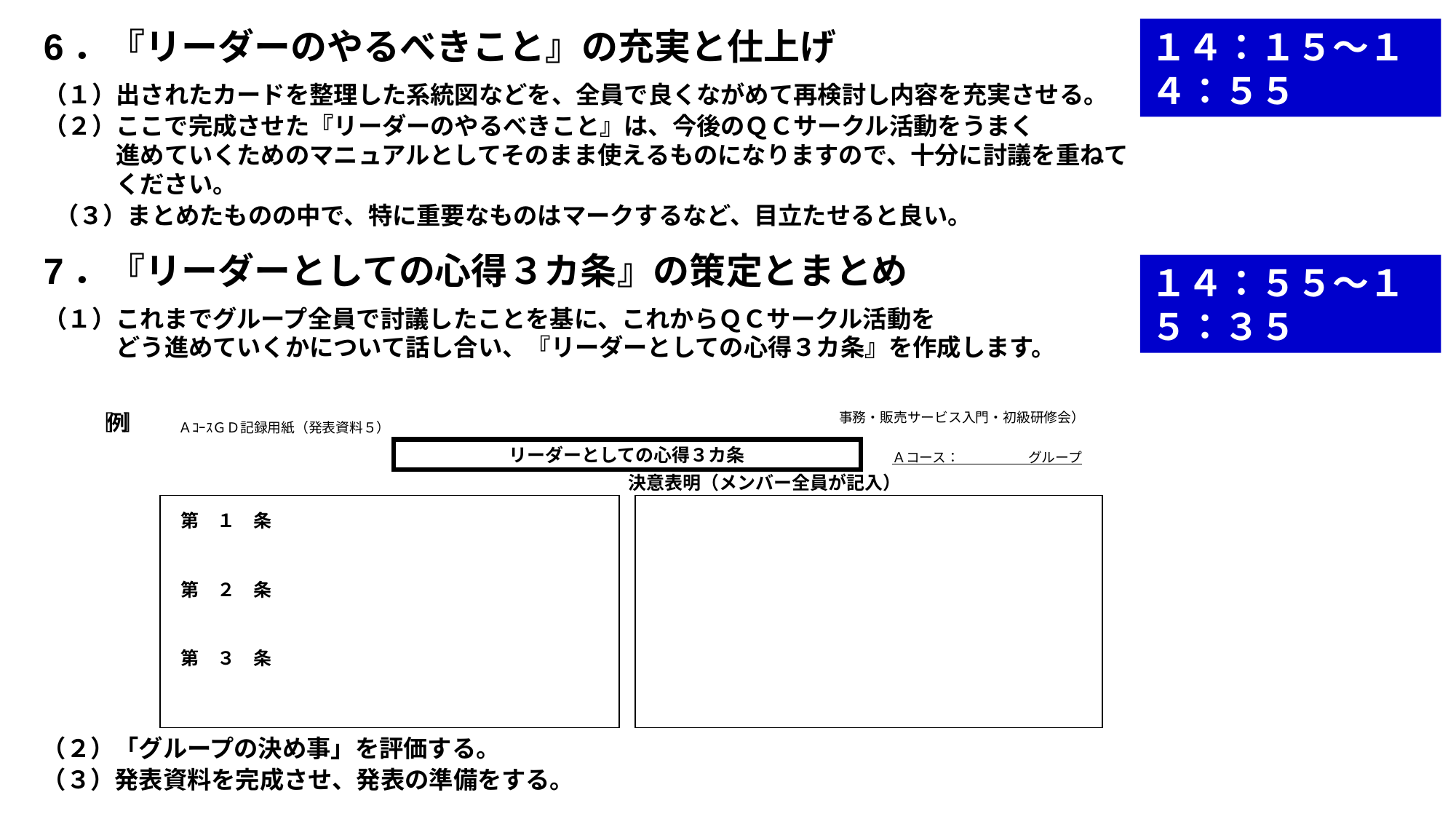

6．『リーダーのやるべきこと』の充実と仕上げ
（１）出されたカードを整理した系統図などを、全員で良くながめて再検討し内容を充実させる。
（２）ここで完成させた『リーダーのやるべきこと』は、今後のＱＣサークル活動をうまく
　　　進めていくためのマニュアルとしてそのまま使えるものになりますので、十分に討議を重ねて
　　　ください。
 （３）まとめたものの中で、特に重要なものはマークするなど、目立たせると良い。
7．『リーダーとしての心得３カ条』の策定とまとめ
（１）これまでグループ全員で討議したことを基に、これからＱＣサークル活動を
　　　どう進めていくかについて話し合い、『リーダーとしての心得３カ条』を作成します。
１４：１５～１４：５５
１４：５５～１５：３５
事務・販売サービス入門・初級研修会）
ＡｺｰｽＧＤ記録用紙（発表資料５）
リーダーとしての心得３カ条
Ａコース：　　　　　グループ

決意表明（メンバー全員が記入）

第　１　条
第　２　条
第　３　条
［
例
］

（２）「グループの決め事」を評価する。
（３）発表資料を完成させ、発表の準備をする。